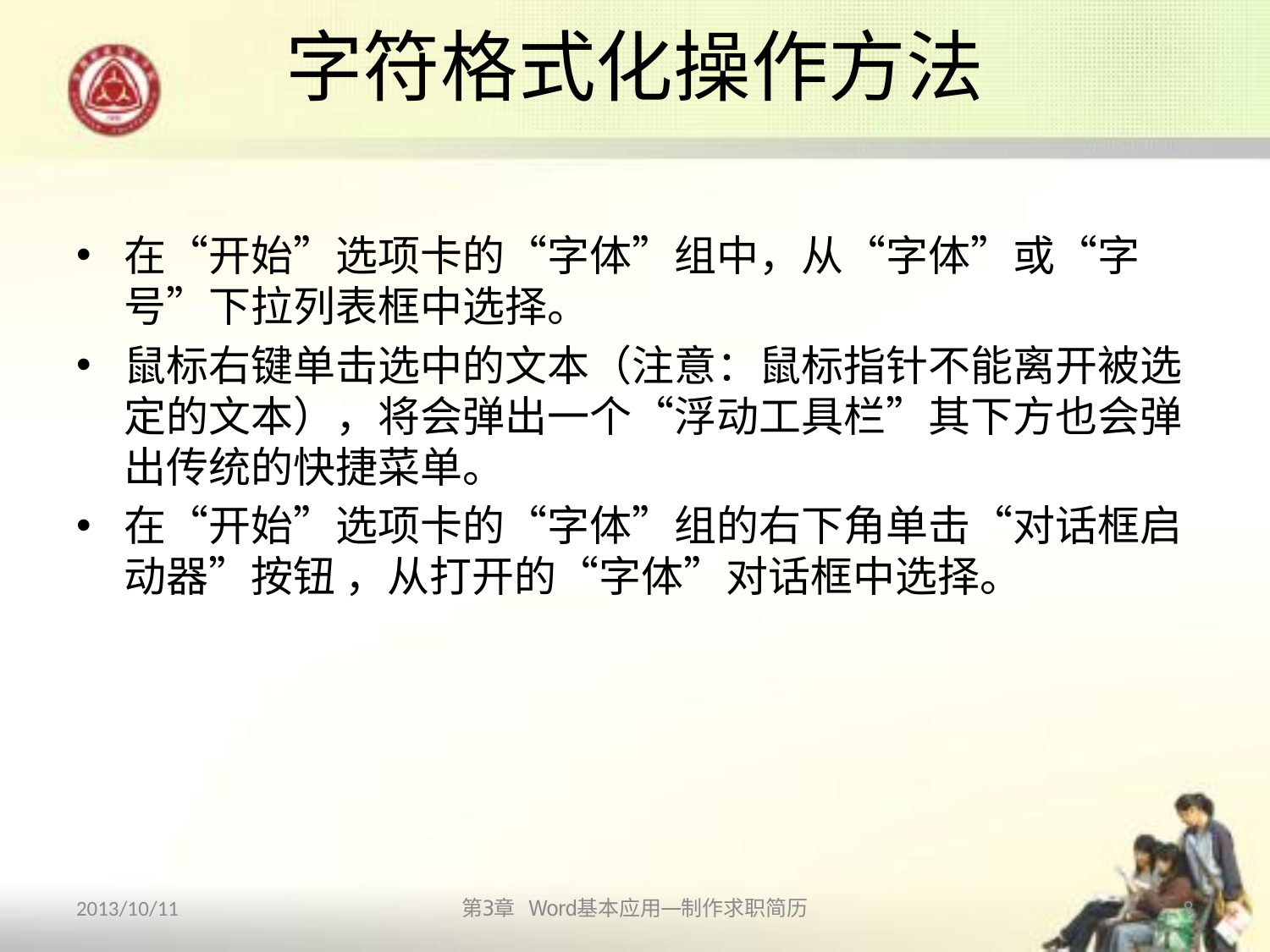

# 字符格式化操作方法
在“开始”选项卡的“字体”组中，从“字体”或“字号”下拉列表框中选择。
鼠标右键单击选中的文本（注意：鼠标指针不能离开被选定的文本），将会弹出一个“浮动工具栏”其下方也会弹出传统的快捷菜单。
在“开始”选项卡的“字体”组的右下角单击“对话框启动器”按钮 ，从打开的“字体”对话框中选择。
2013/10/11
第3章  Word基本应用—制作求职简历
8